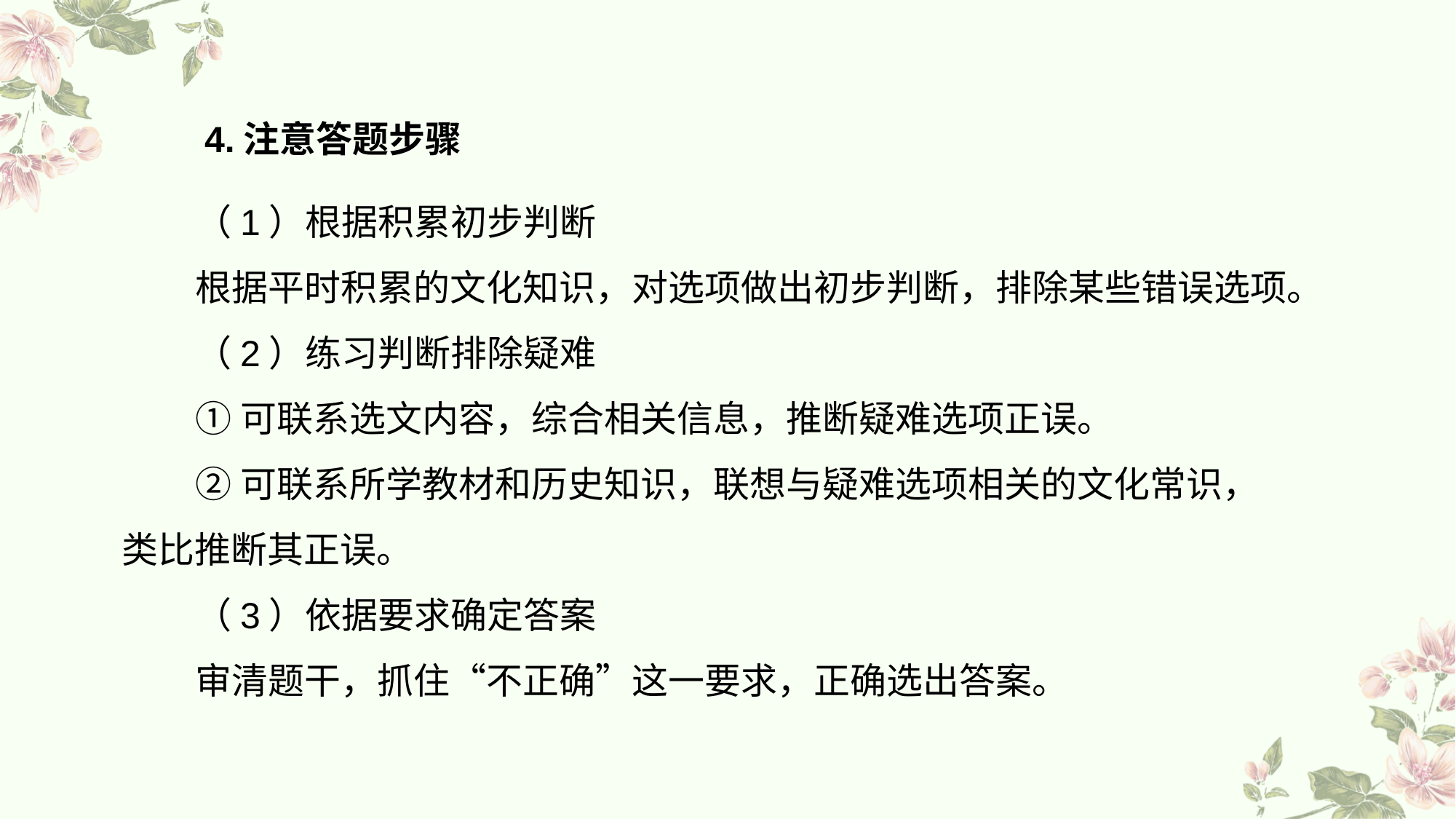

4.注意答题步骤
（1）根据积累初步判断
根据平时积累的文化知识，对选项做出初步判断，排除某些错误选项。
（2）练习判断排除疑难
①可联系选文内容，综合相关信息，推断疑难选项正误。
②可联系所学教材和历史知识，联想与疑难选项相关的文化常识，类比推断其正误。
（3）依据要求确定答案
审清题干，抓住“不正确”这一要求，正确选出答案。